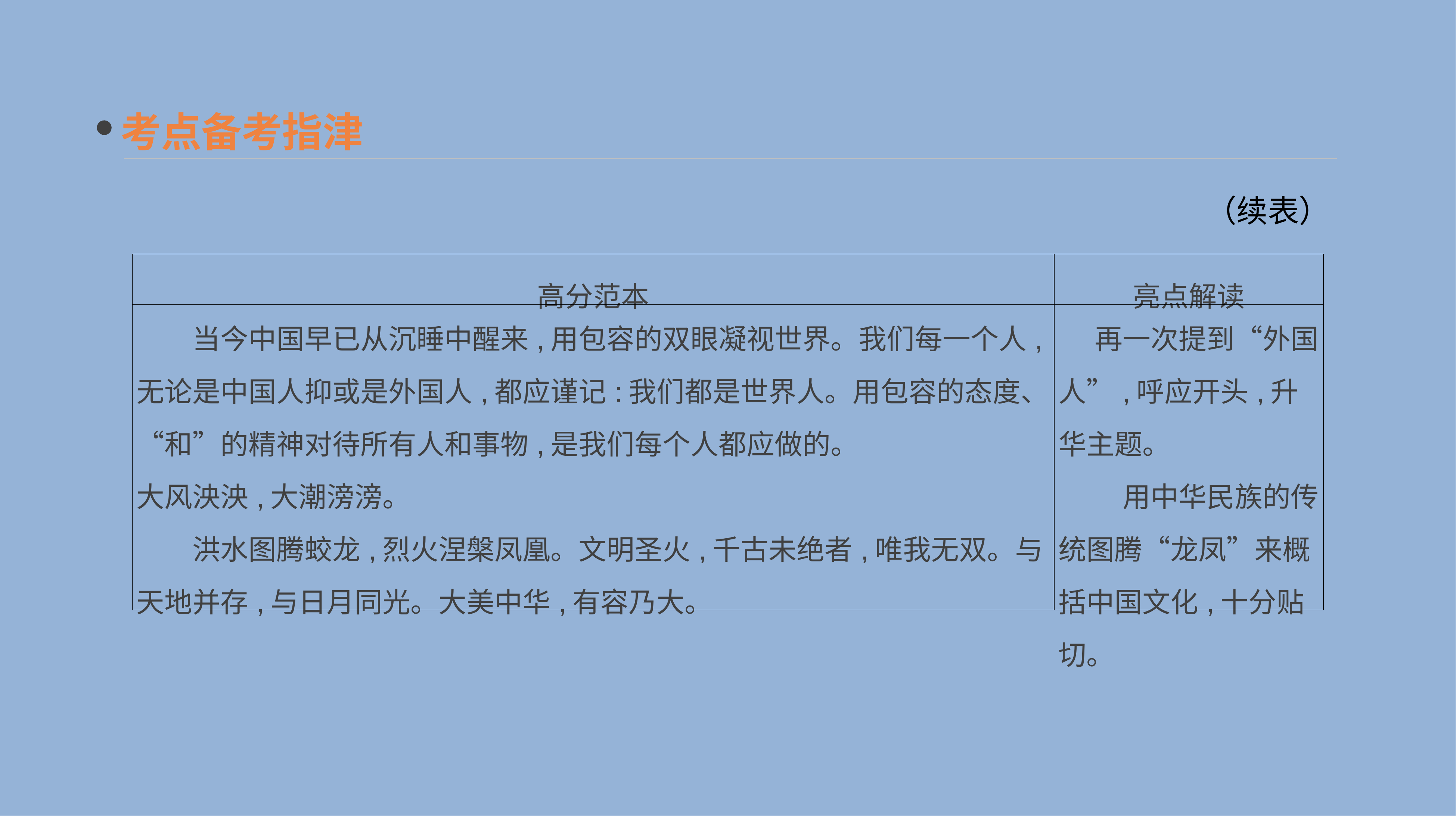

考点备考指津

（续表）
| 高分范本 | 亮点解读 |
| --- | --- |
| 当今中国早已从沉睡中醒来,用包容的双眼凝视世界。我们每一个人,无论是中国人抑或是外国人,都应谨记:我们都是世界人。用包容的态度、“和”的精神对待所有人和事物,是我们每个人都应做的。 大风泱泱,大潮滂滂。 　　洪水图腾蛟龙,烈火涅槃凤凰。文明圣火,千古未绝者,唯我无双。与天地并存,与日月同光。大美中华,有容乃大。 | 再一次提到“外国人”,呼应开头,升华主题。 　　用中华民族的传统图腾“龙凤”来概括中国文化,十分贴切。 |